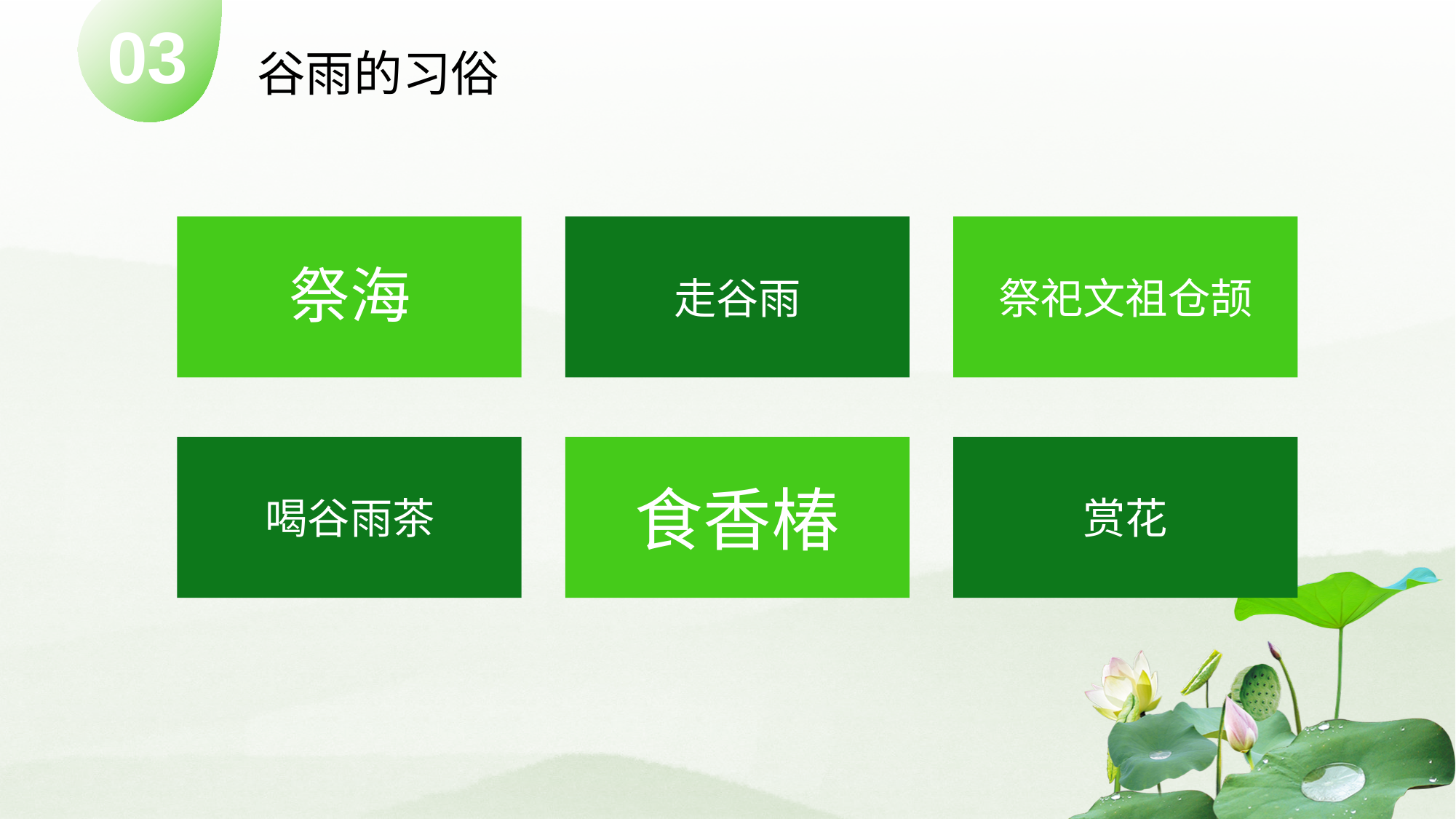

03
谷雨的习俗

祭海
走谷雨
祭祀文祖仓颉

食香椿
喝谷雨茶
赏花